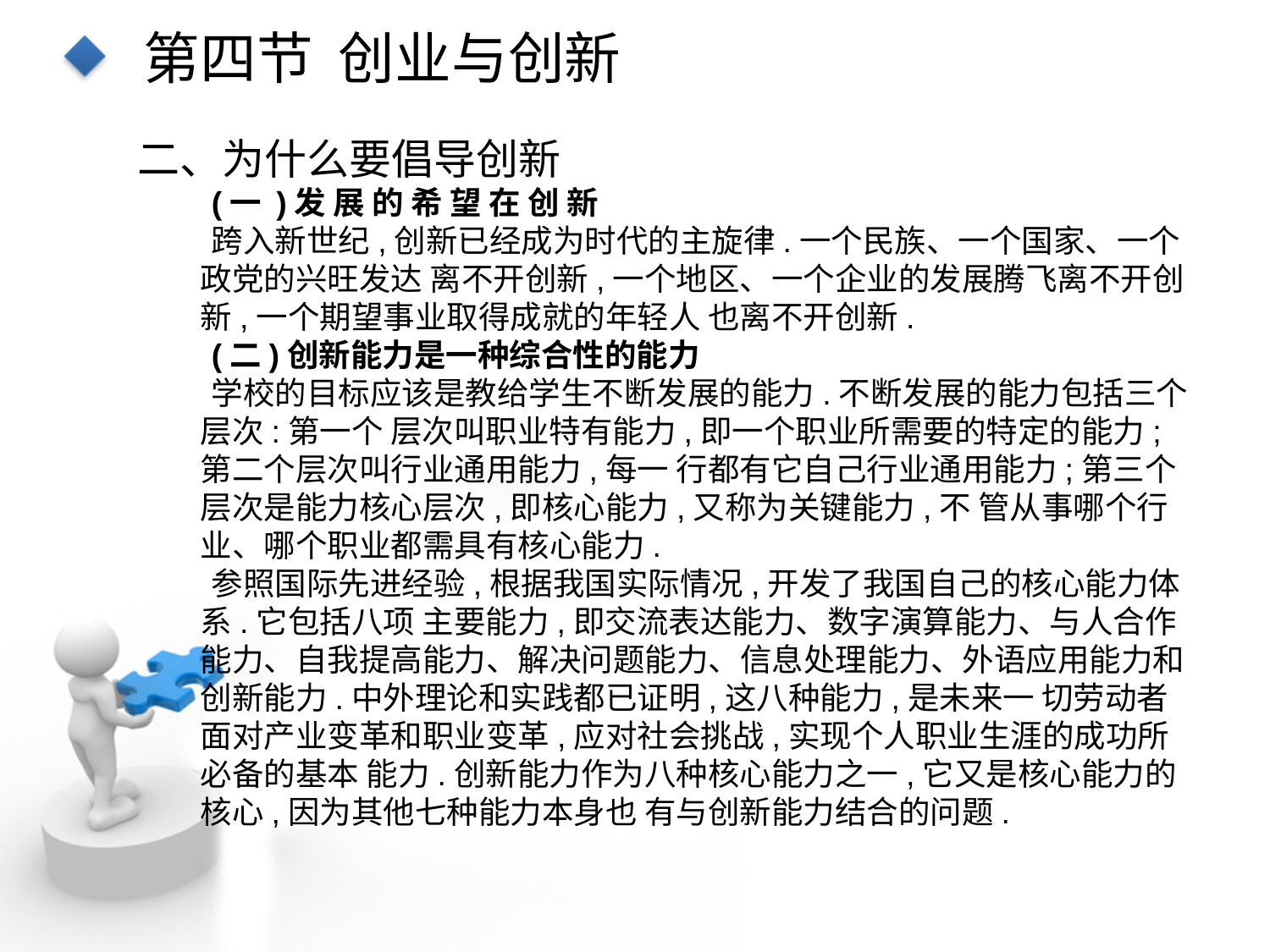

第四节  创业与创新

二、为什么要倡导创新
(一 )发 展 的 希 望 在 创 新
跨入新世纪,创新已经成为时代的主旋律.一个民族、一个国家、一个政党的兴旺发达 离不开创新,一个地区、一个企业的发展腾飞离不开创新,一个期望事业取得成就的年轻人 也离不开创新.
(二)创新能力是一种综合性的能力
学校的目标应该是教给学生不断发展的能力.不断发展的能力包括三个层次:第一个 层次叫职业特有能力,即一个职业所需要的特定的能力;第二个层次叫行业通用能力,每一 行都有它自己行业通用能力;第三个层次是能力核心层次,即核心能力,又称为关键能力,不 管从事哪个行业、哪个职业都需具有核心能力.
参照国际先进经验,根据我国实际情况,开发了我国自己的核心能力体系.它包括八项 主要能力,即交流表达能力、数字演算能力、与人合作能力、自我提高能力、解决问题能力、信息处理能力、外语应用能力和创新能力.中外理论和实践都已证明,这八种能力,是未来一 切劳动者面对产业变革和职业变革,应对社会挑战,实现个人职业生涯的成功所必备的基本 能力.创新能力作为八种核心能力之一,它又是核心能力的核心,因为其他七种能力本身也 有与创新能力结合的问题.
点击添加文本
点击添加文本
点击添加文本
点击添加文本